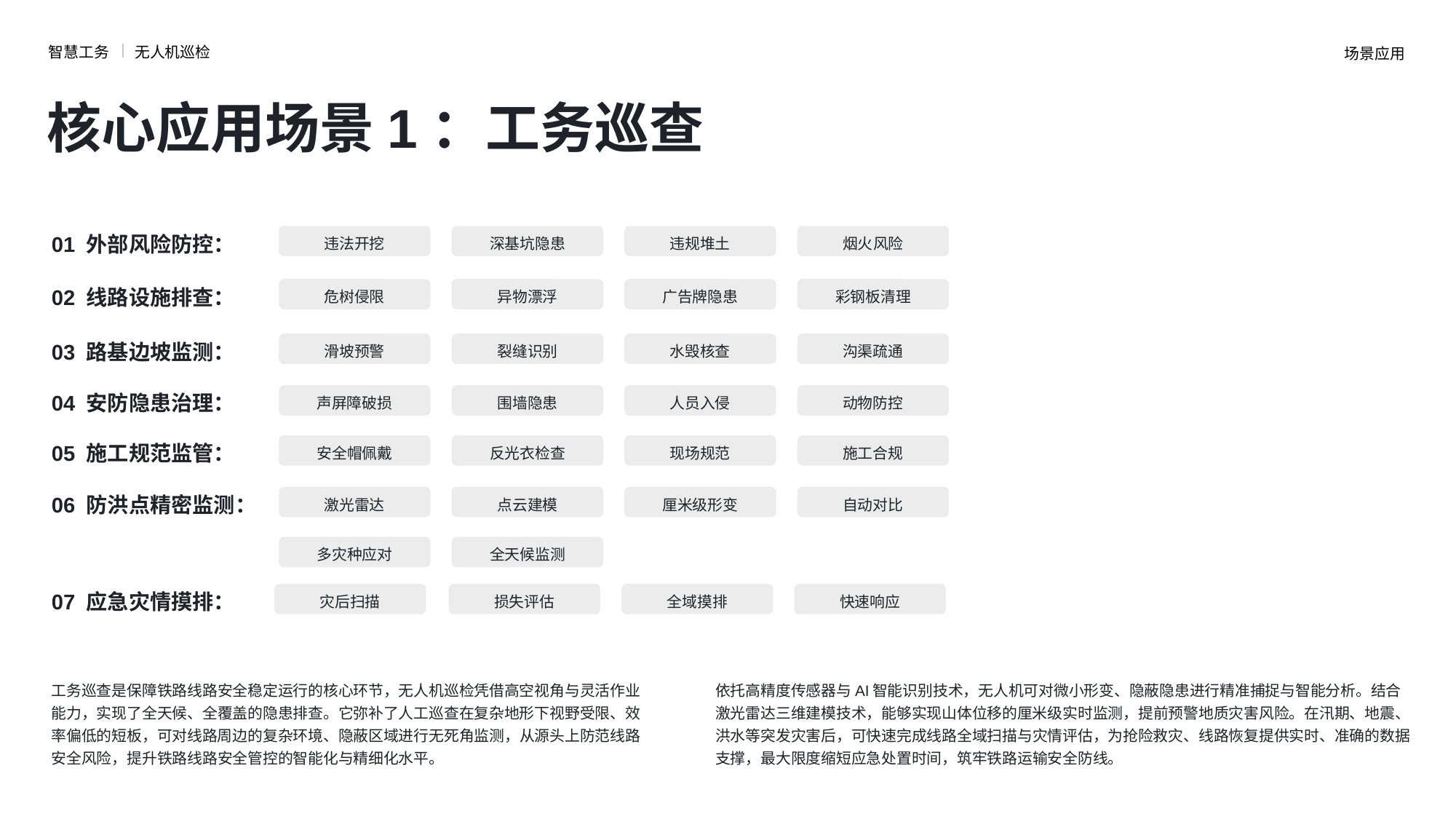

智慧工务
无人机巡检
场景应用
核心应用场景1：工务巡查
01 外部风险防控：
违法开挖
深基坑隐患
违规堆土
烟火风险
02 线路设施排查：
危树侵限
异物漂浮
广告牌隐患
彩钢板清理
03 路基边坡监测：
滑坡预警
裂缝识别
水毁核查
沟渠疏通
04 安防隐患治理：
声屏障破损
围墙隐患
人员入侵
动物防控
05 施工规范监管：
安全帽佩戴
反光衣检查
现场规范
施工合规
06 防洪点精密监测：
激光雷达
点云建模
厘米级形变
自动对比
多灾种应对
全天候监测
07 应急灾情摸排：
灾后扫描
损失评估
全域摸排
快速响应
工务巡查是保障铁路线路安全稳定运行的核心环节，无人机巡检凭借高空视角与灵活作业能力，实现了全天候、全覆盖的隐患排查。它弥补了人工巡查在复杂地形下视野受限、效率偏低的短板，可对线路周边的复杂环境、隐蔽区域进行无死角监测，从源头上防范线路安全风险，提升铁路线路安全管控的智能化与精细化水平。
依托高精度传感器与AI智能识别技术，无人机可对微小形变、隐蔽隐患进行精准捕捉与智能分析。结合激光雷达三维建模技术，能够实现山体位移的厘米级实时监测，提前预警地质灾害风险。在汛期、地震、洪水等突发灾害后，可快速完成线路全域扫描与灾情评估，为抢险救灾、线路恢复提供实时、准确的数据支撑，最大限度缩短应急处置时间，筑牢铁路运输安全防线。